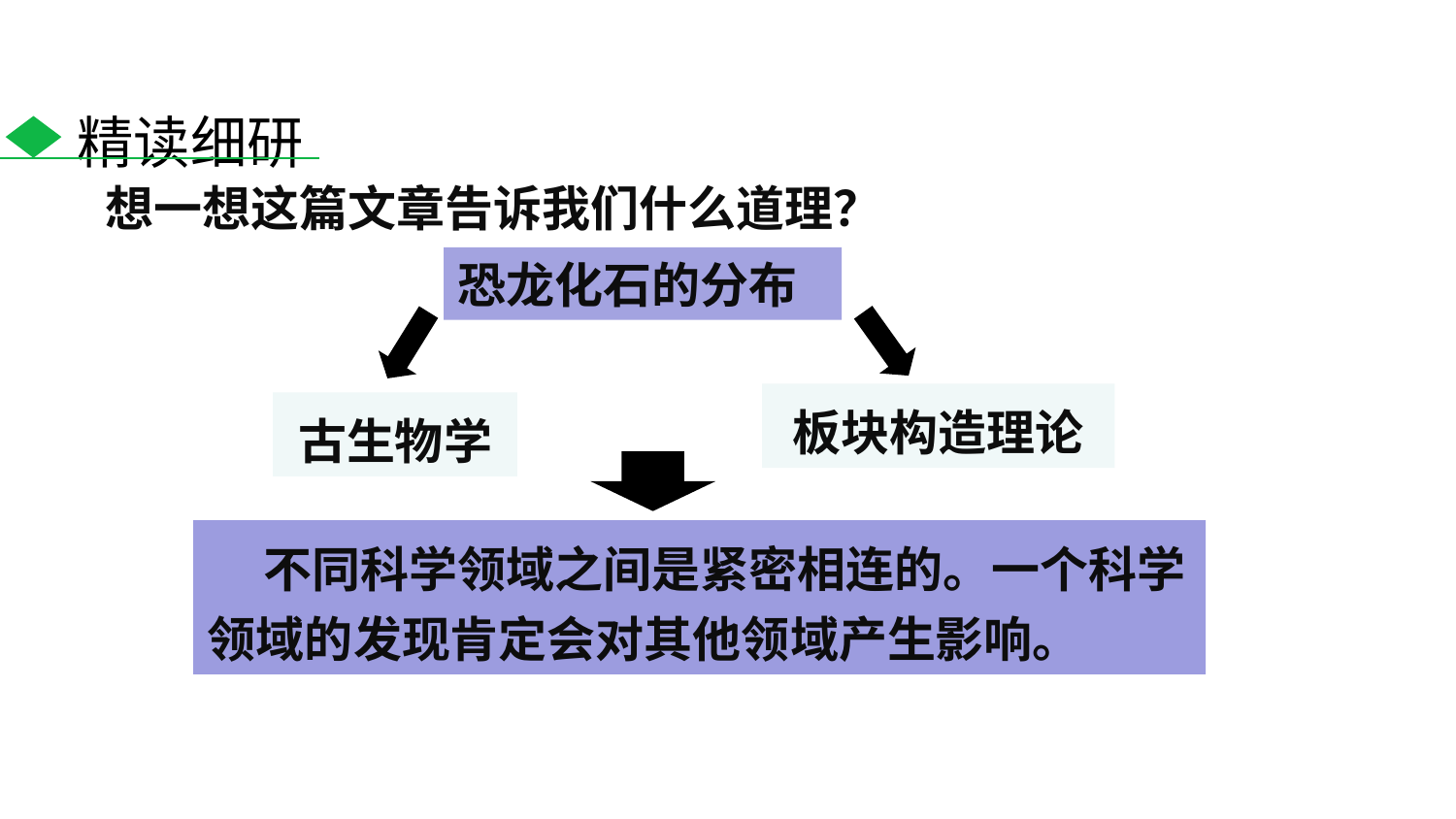

精读细研

想一想这篇文章告诉我们什么道理？
恐龙化石的分布

板块构造理论
古生物学

    不同科学领域之间是紧密相连的。一个科学领域的发现肯定会对其他领域产生影响。